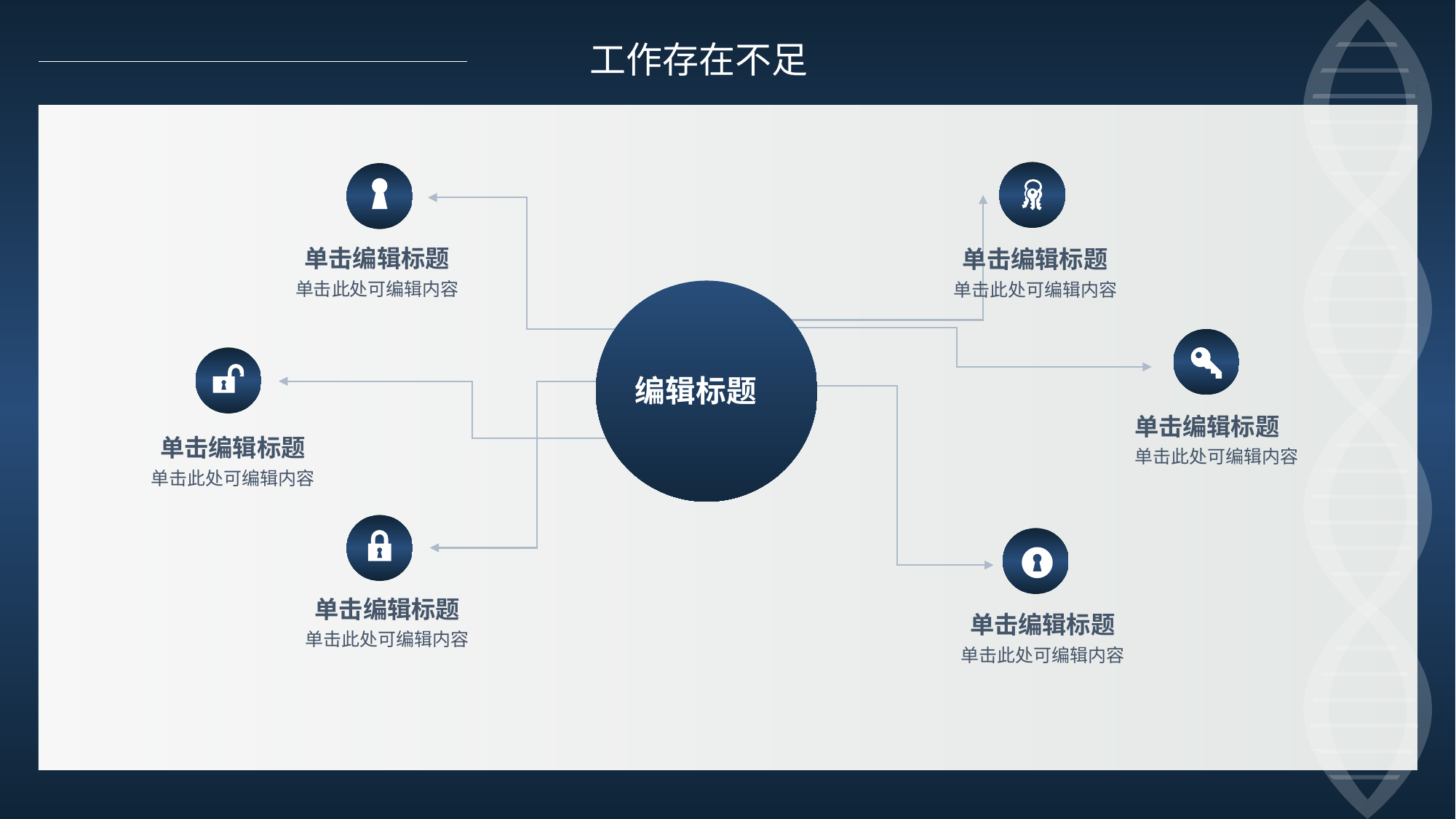

工作存在不足

单击编辑标题
单击编辑标题
单击此处可编辑内容
单击此处可编辑内容

编辑标题
单击编辑标题
单击编辑标题
单击此处可编辑内容
单击此处可编辑内容

单击编辑标题
单击编辑标题
单击此处可编辑内容
单击此处可编辑内容